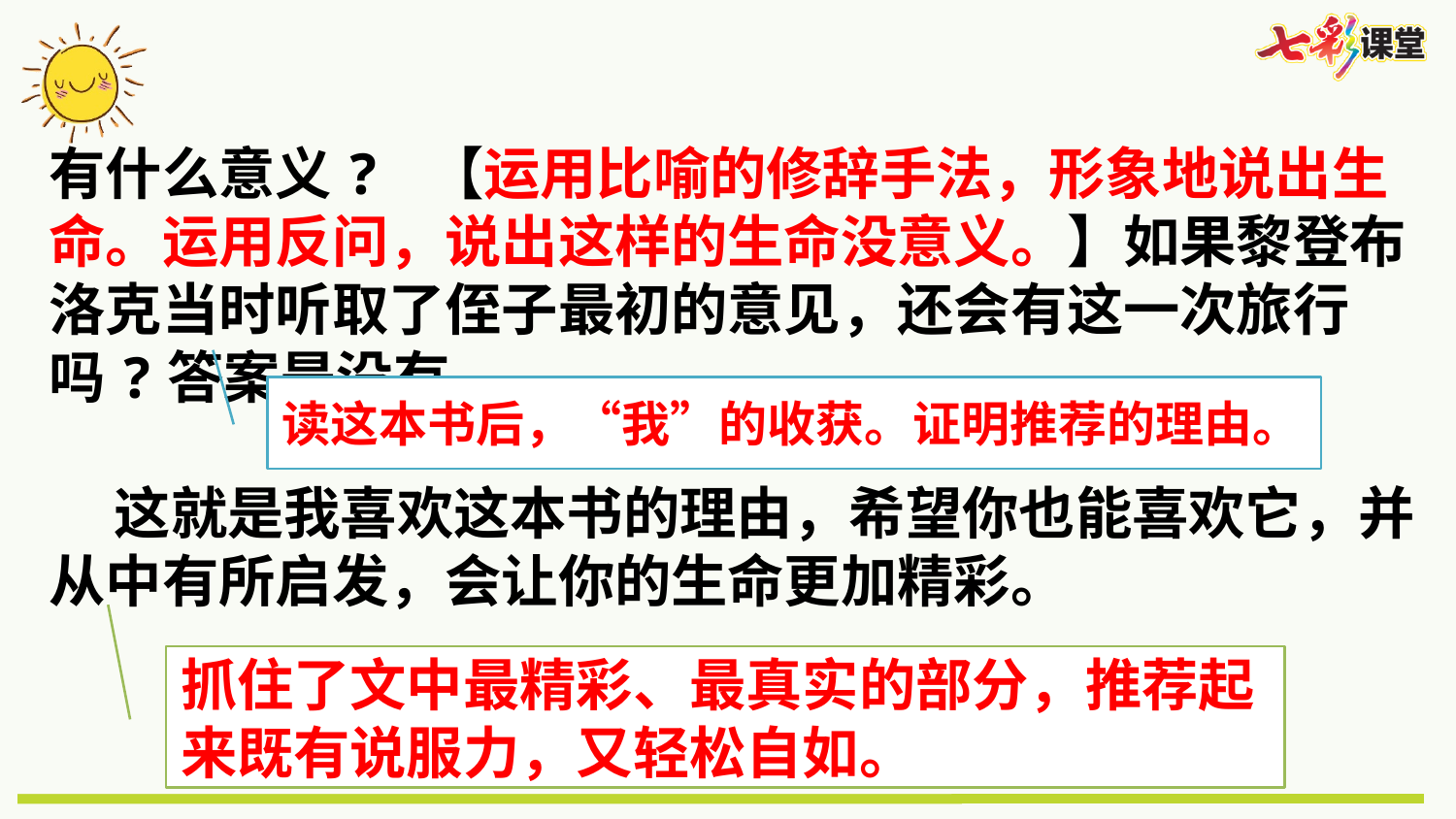

有什么意义? 【运用比喻的修辞手法，形象地说出生命。运用反问，说出这样的生命没意义。】如果黎登布洛克当时听取了侄子最初的意见，还会有这一次旅行吗?答案是没有。

    这就是我喜欢这本书的理由，希望你也能喜欢它，并从中有所启发，会让你的生命更加精彩。
读这本书后，“我”的收获。证明推荐的理由。
抓住了文中最精彩、最真实的部分，推荐起来既有说服力，又轻松自如。